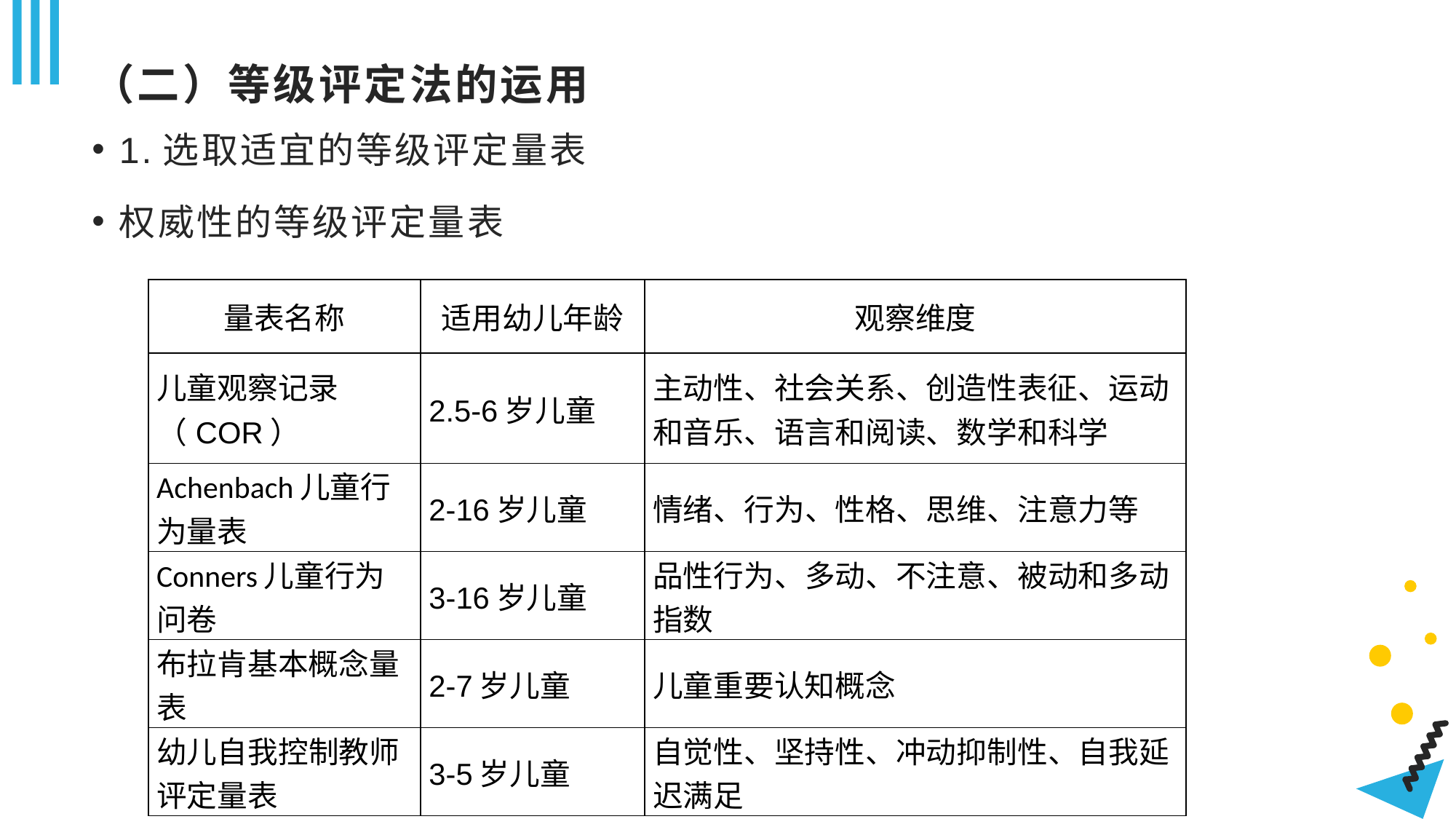

# （二）等级评定法的运用
1.选取适宜的等级评定量表
权威性的等级评定量表

| 量表名称 | 适用幼儿年龄 | 观察维度 |
| --- | --- | --- |
| 儿童观察记录（COR） | 2.5-6岁儿童 | 主动性、社会关系、创造性表征、运动和音乐、语言和阅读、数学和科学 |
| Achenbach儿童行为量表 | 2-16岁儿童 | 情绪、行为、性格、思维、注意力等 |
| Conners儿童行为问卷 | 3-16岁儿童 | 品性行为、多动、不注意、被动和多动指数 |
| 布拉肯基本概念量表 | 2-7岁儿童 | 儿童重要认知概念 |
| 幼儿自我控制教师评定量表 | 3-5岁儿童 | 自觉性、坚持性、冲动抑制性、自我延迟满足 |